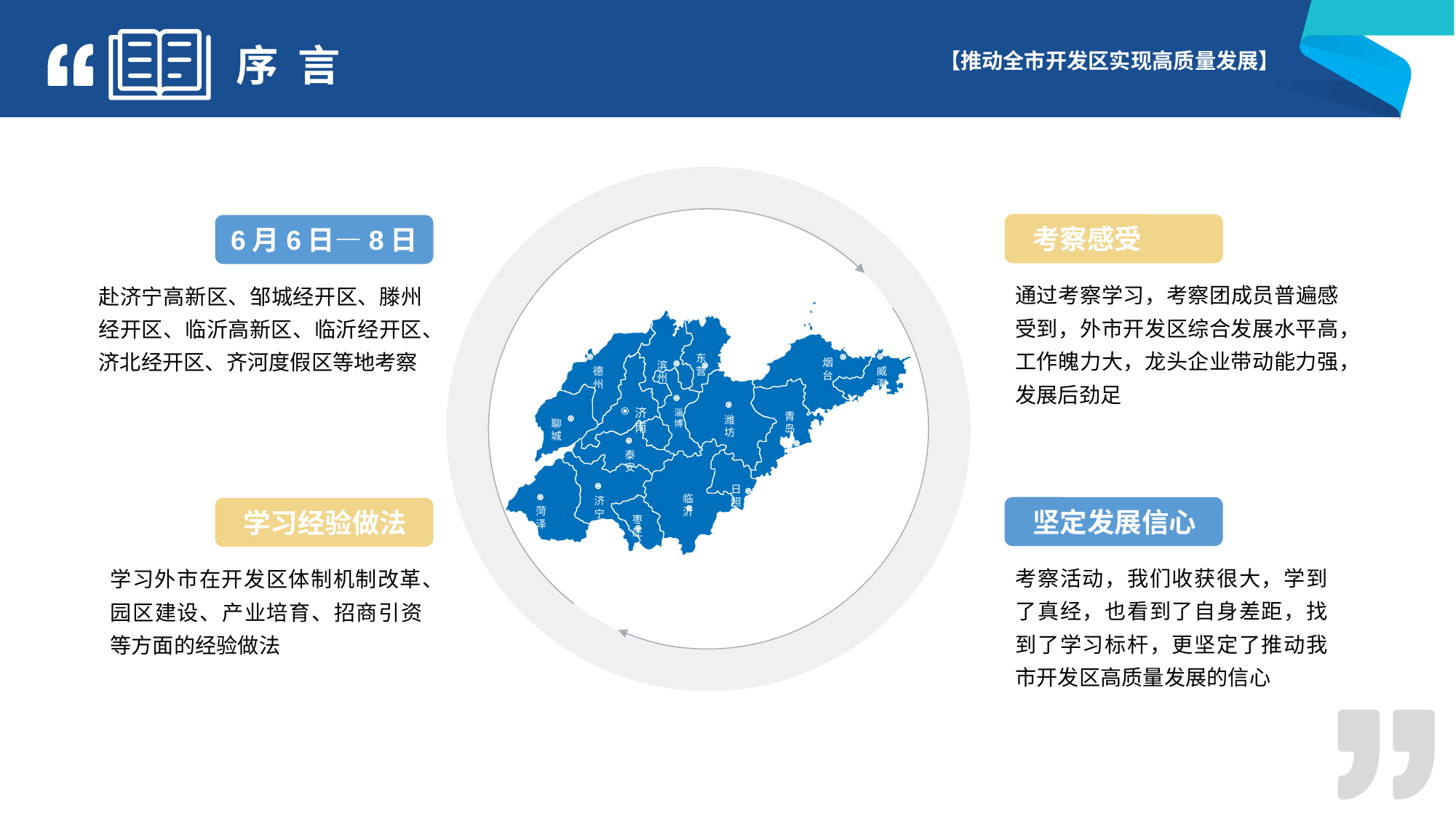

序  言

东营

烟台

滨州

威海

德州

淄博
济南

潍坊
青岛

聊城

泰安

日照

济宁
临沂

菏泽

枣庄

考察感受

6月6日—8日
通过考察学习，考察团成员普遍感受到，外市开发区综合发展水平高，工作魄力大，龙头企业带动能力强，发展后劲足
赴济宁高新区、邹城经开区、滕州经开区、临沂高新区、临沂经开区、济北经开区、齐河度假区等地考察

坚定发展信心

学习经验做法
考察活动，我们收获很大，学到了真经，也看到了自身差距，找到了学习标杆，更坚定了推动我市开发区高质量发展的信心
学习外市在开发区体制机制改革、园区建设、产业培育、招商引资等方面的经验做法